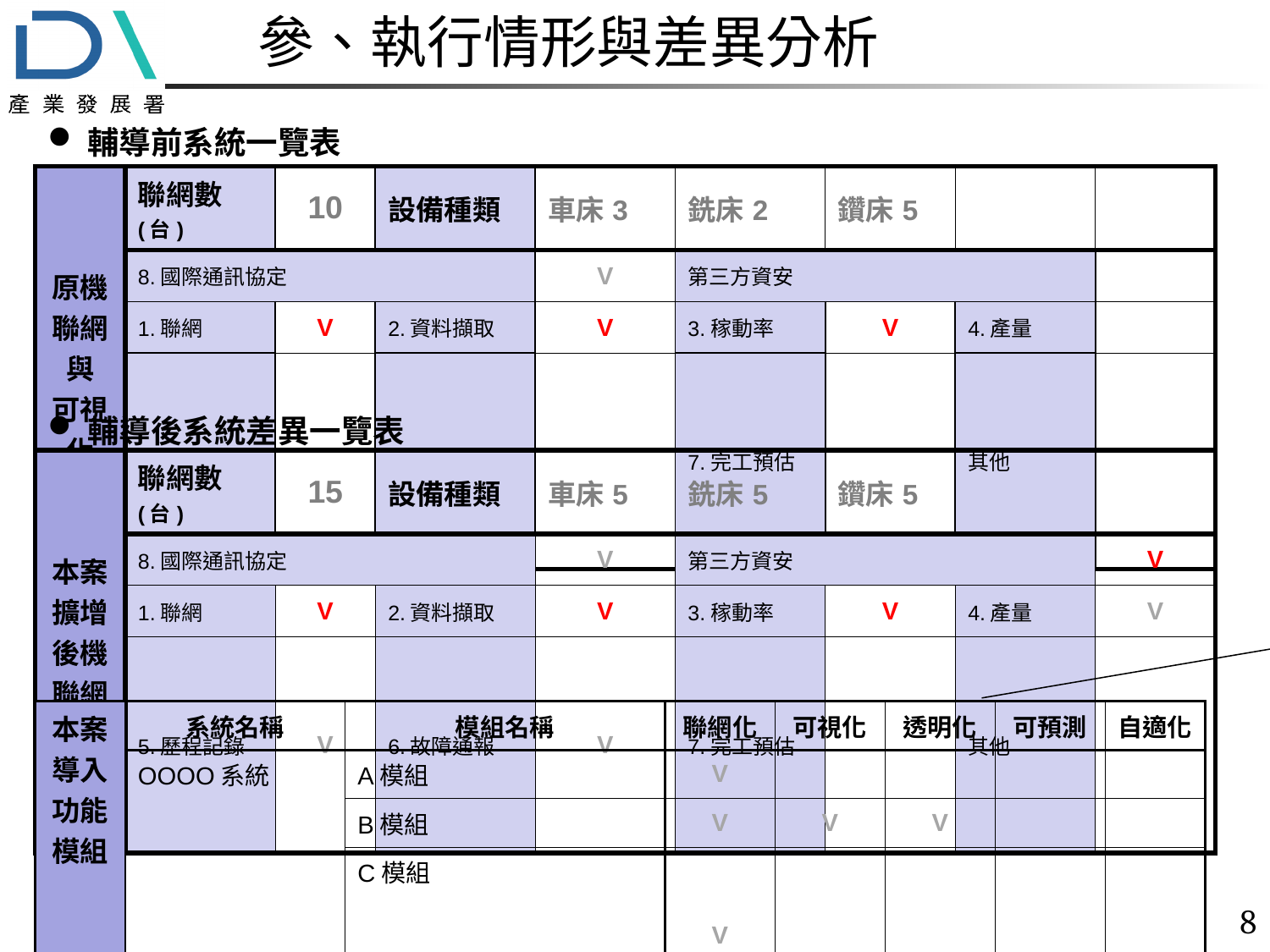

# 參、執行情形與差異分析
輔導前系統一覽表
| 原機聯網與 可視化 | 聯網數(台) | 10 | 設備種類 | 車床3 | 銑床2 | 鑽床5 |  |  |
| --- | --- | --- | --- | --- | --- | --- | --- | --- |
|  | 8.國際通訊協定 |  |  | V | 第三方資安 |  |  |  |
|  | 1.聯網 | V | 2.資料擷取 | V | 3.稼動率 | V | 4.產量 |  |
|  | 5.歷程記錄 |  | 6.故障通報 |  | 7.完工預估 |  | 其他 |  |
輔導後系統差異一覽表
| 本案擴增後機聯網累計 | 聯網數(台) | 15 | 設備種類 | 車床5 | 銑床5 | 鑽床5 |  |  |
| --- | --- | --- | --- | --- | --- | --- | --- | --- |
|  | 8.國際通訊協定 |  |  | V | 第三方資安 |  |  | V |
|  | 1.聯網 | V | 2.資料擷取 | V | 3.稼動率 | V | 4.產量 | V |
|  | 5.歷程記錄 | V | 6.故障通報 | V | 7.完工預估 |  | 其他 |  |
請與一頁摘要表一致。
另若與原提案計畫書
有差異應於差異說明
中補充合適原因且
受輔導業者須認同調整
內容。
期末報告後若委員有
疑義應補充說明或
調整智慧化程度。
| 本案導入功能模組 | 系統名稱 | 模組名稱 | 聯網化 | 可視化 | 透明化 | 可預測 | 自適化 |
| --- | --- | --- | --- | --- | --- | --- | --- |
|  | OOOO系統 | A模組 | V |  |  |  |  |
|  |  | B模組 | V | V | V |  |  |
|  |  | C模組 | V |  |  |  |  |
| 資料 | 屬本案系統可達成(取得資料o項，可視化w項，資料分析x項，結果預測y+項與自適化運行z項。 |  | o | w | x | y+ | z |
8